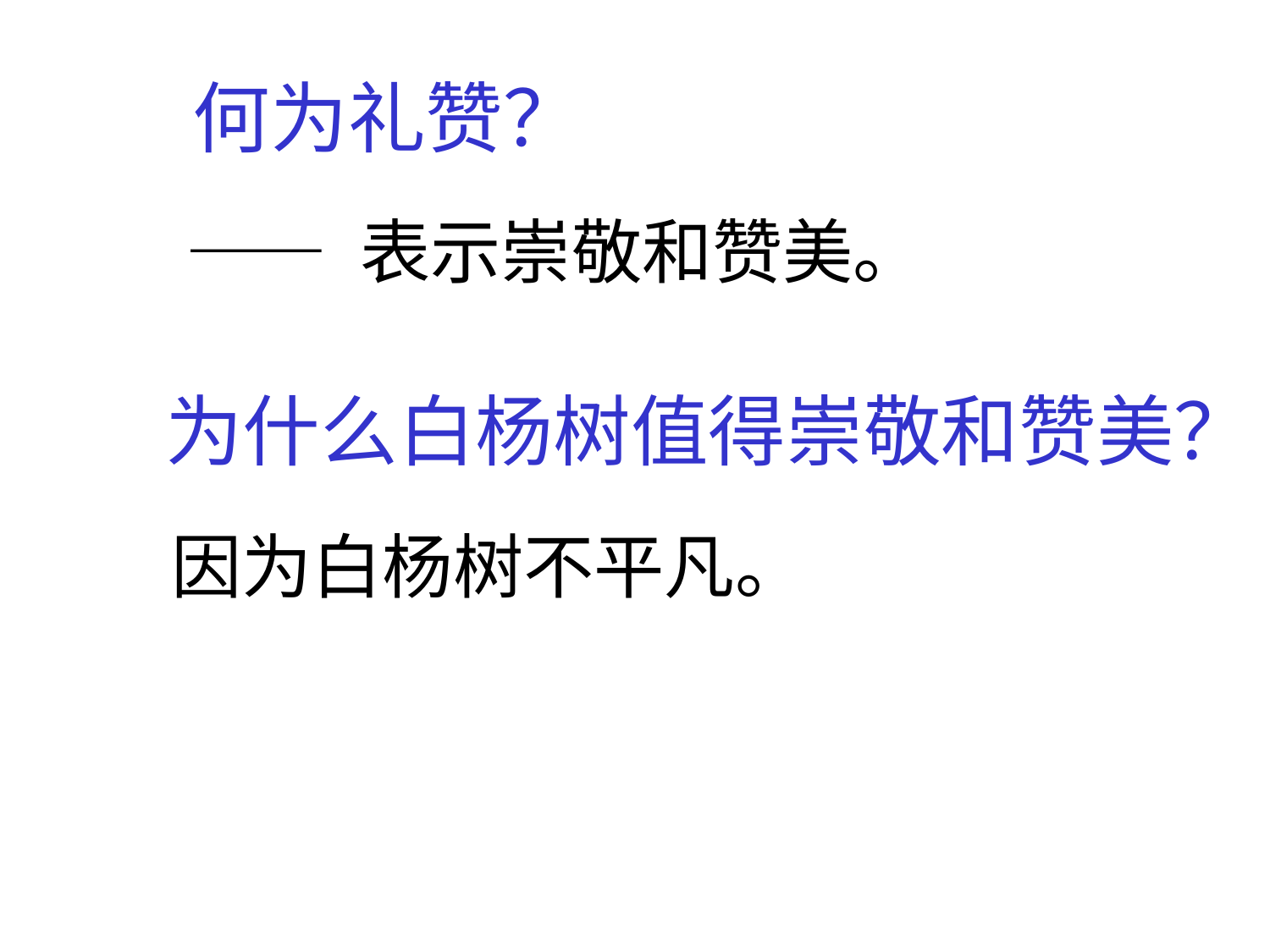

何为礼赞？
—— 表示崇敬和赞美。
      为什么白杨树值得崇敬和赞美？
因为白杨树不平凡。